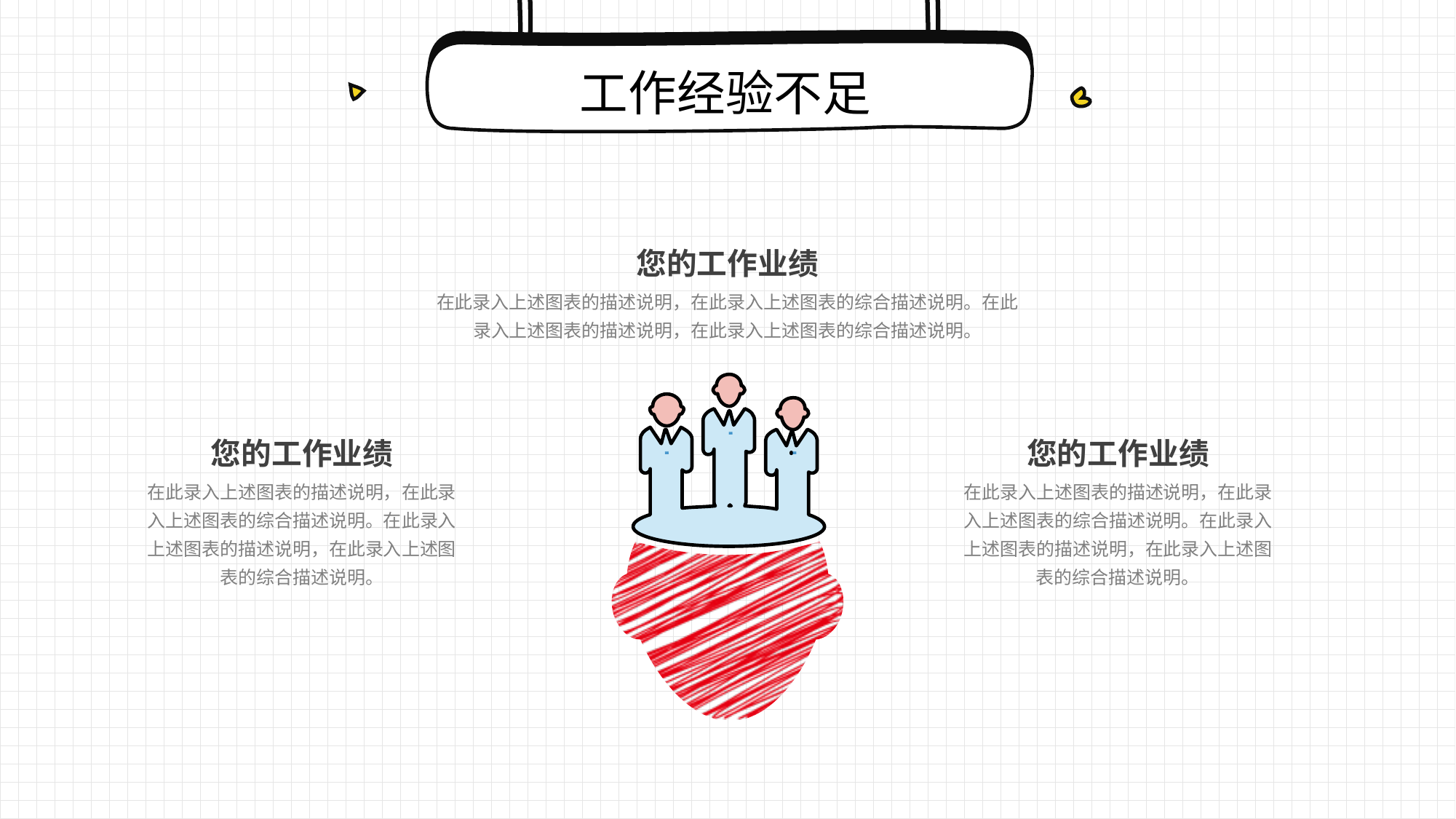

工作经验不足
您的工作业绩
在此录入上述图表的描述说明，在此录入上述图表的综合描述说明。在此录入上述图表的描述说明，在此录入上述图表的综合描述说明。

您的工作业绩
在此录入上述图表的描述说明，在此录入上述图表的综合描述说明。在此录入上述图表的描述说明，在此录入上述图表的综合描述说明。

您的工作业绩
在此录入上述图表的描述说明，在此录入上述图表的综合描述说明。在此录入上述图表的描述说明，在此录入上述图表的综合描述说明。